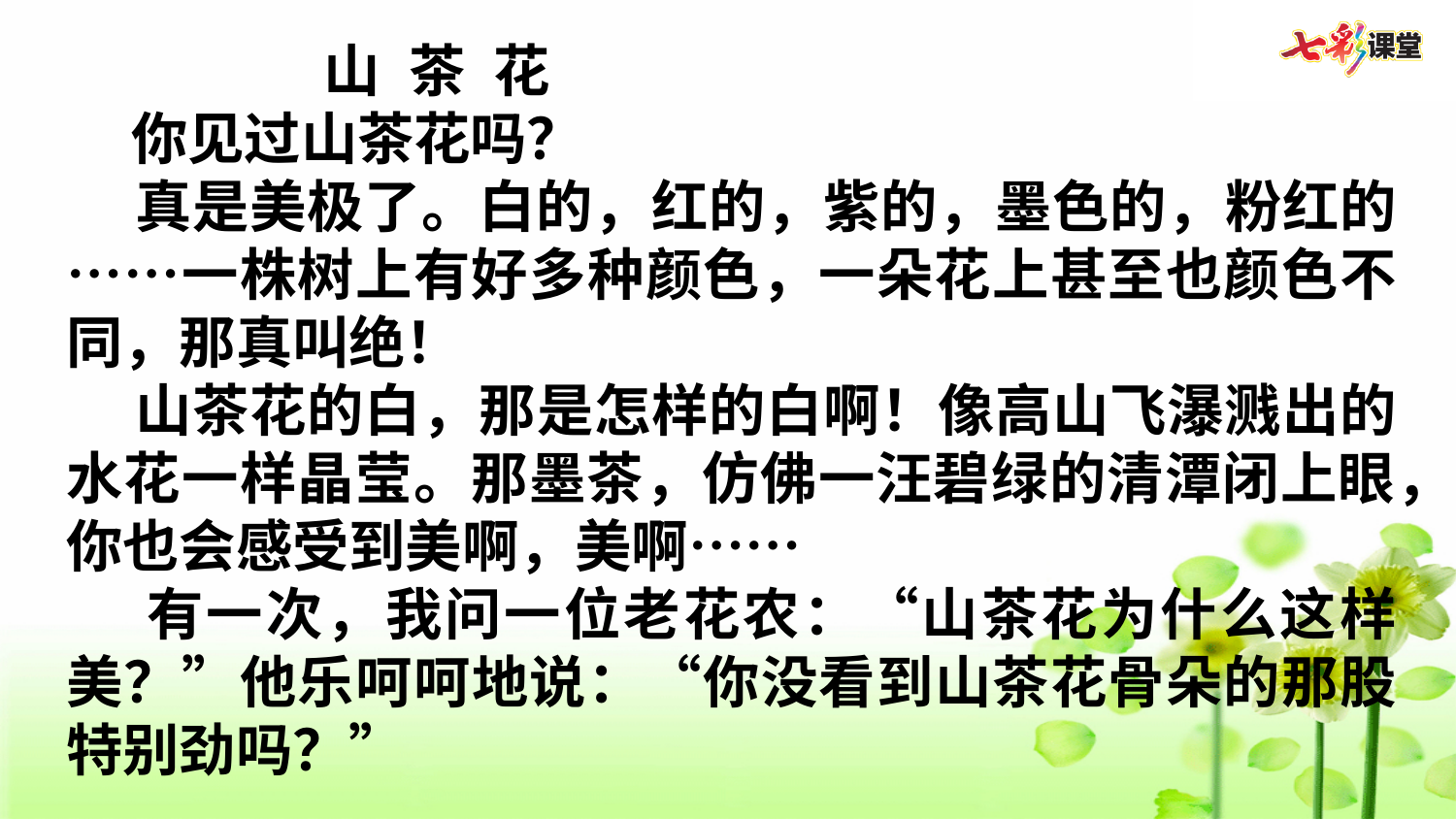

山 茶 花
    你见过山茶花吗？
    真是美极了。白的，红的，紫的，墨色的，粉红的……一株树上有好多种颜色，一朵花上甚至也颜色不同，那真叫绝！
    山茶花的白，那是怎样的白啊！像高山飞瀑溅出的水花一样晶莹。那墨茶，仿佛一汪碧绿的清潭闭上眼，你也会感受到美啊，美啊……
    有一次，我问一位老花农：“山茶花为什么这样美？”他乐呵呵地说：“你没看到山茶花骨朵的那股特别劲吗？”